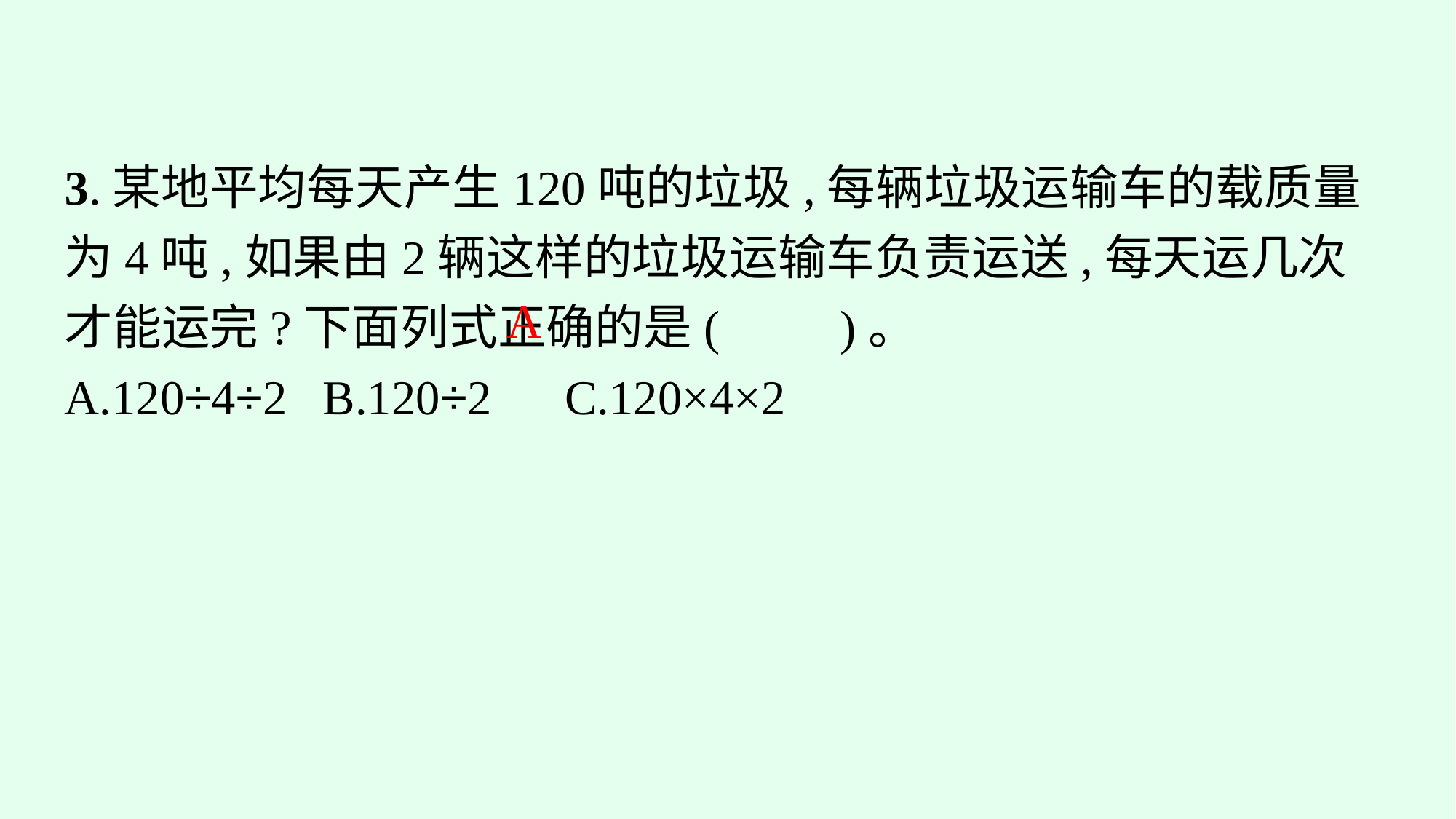

3.某地平均每天产生120吨的垃圾,每辆垃圾运输车的载质量为4吨,如果由2辆这样的垃圾运输车负责运送,每天运几次才能运完?下面列式正确的是(　　)。
A.120÷4÷2	B.120÷2	C.120×4×2
A